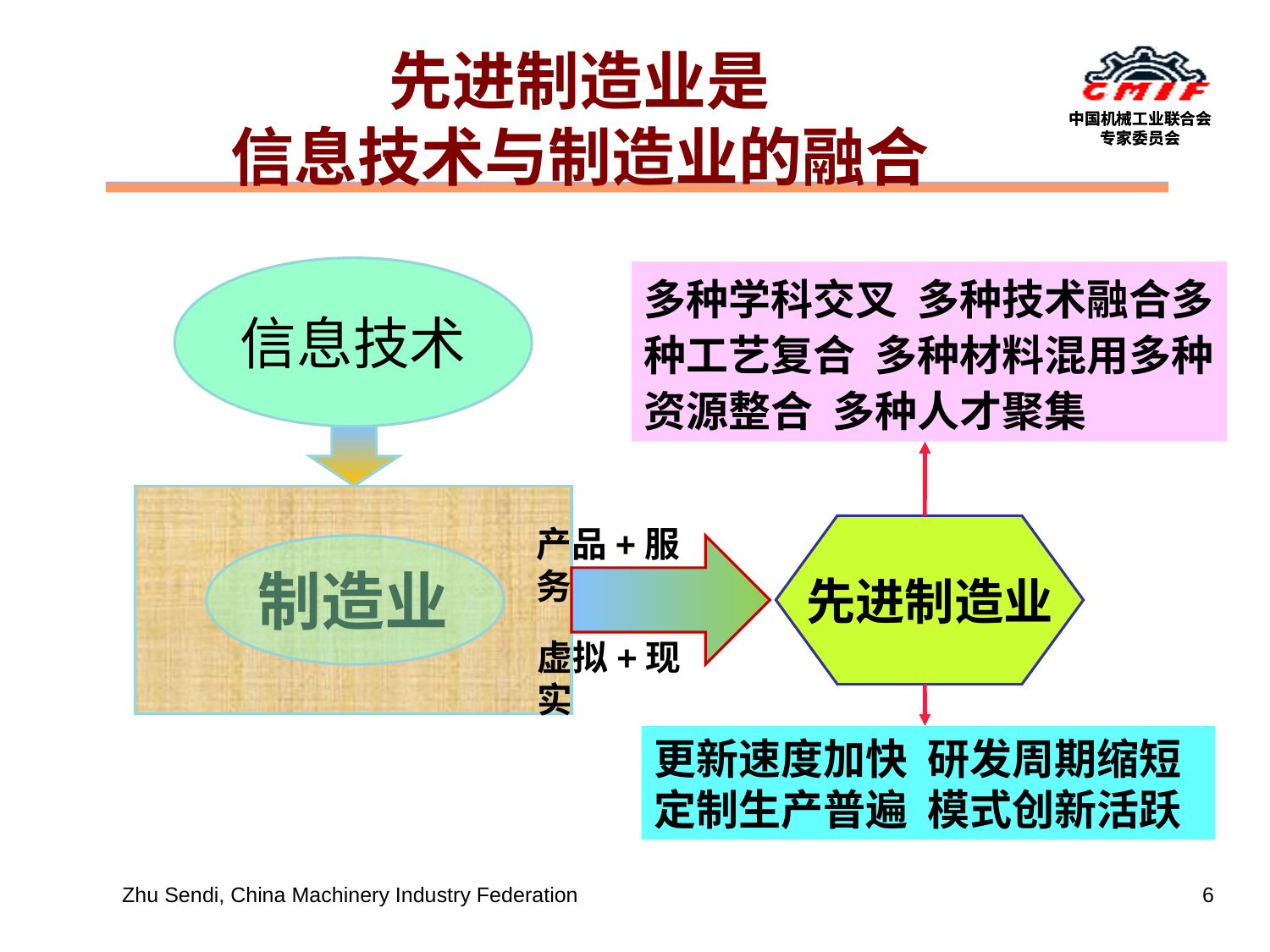

# 先进制造业是 信息技术与制造业的融合
信息技术
多种学科交叉  多种技术融合多种工艺复合  多种材料混用多种资源整合  多种人才聚集

制造业
产品+服务
先进制造业

虚拟+现实

更新速度加快  研发周期缩短定制生产普遍  模式创新活跃
Zhu Sendi, China Machinery Industry Federation

6